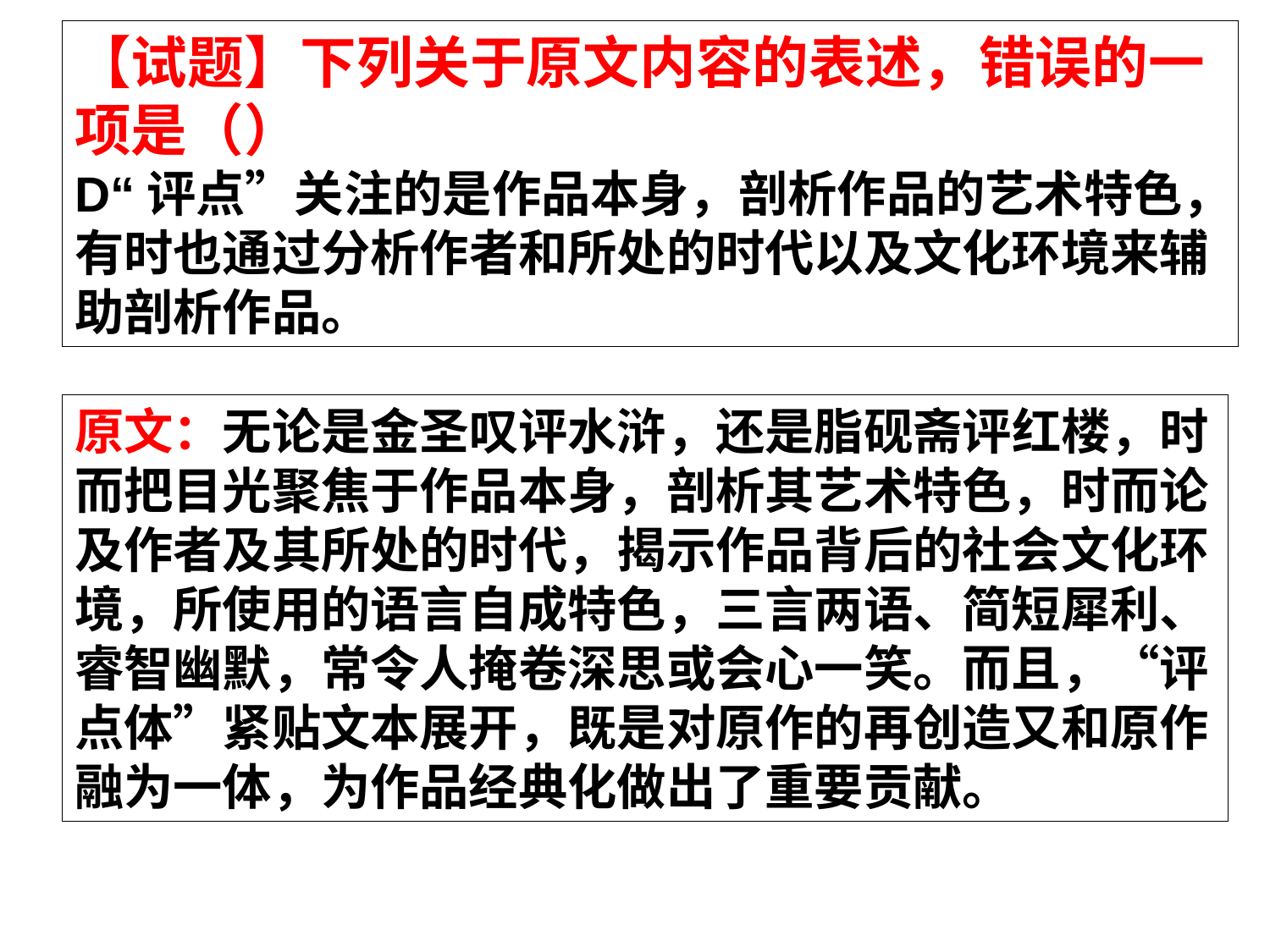

【试题】下列关于原文内容的表述，错误的一项是（）
D“评点”关注的是作品本身，剖析作品的艺术特色，有时也通过分析作者和所处的时代以及文化环境来辅助剖析作品。
原文：无论是金圣叹评水浒，还是脂砚斋评红楼，时而把目光聚焦于作品本身，剖析其艺术特色，时而论及作者及其所处的时代，揭示作品背后的社会文化环境，所使用的语言自成特色，三言两语、简短犀利、睿智幽默，常令人掩卷深思或会心一笑。而且，“评点体”紧贴文本展开，既是对原作的再创造又和原作融为一体，为作品经典化做出了重要贡献。